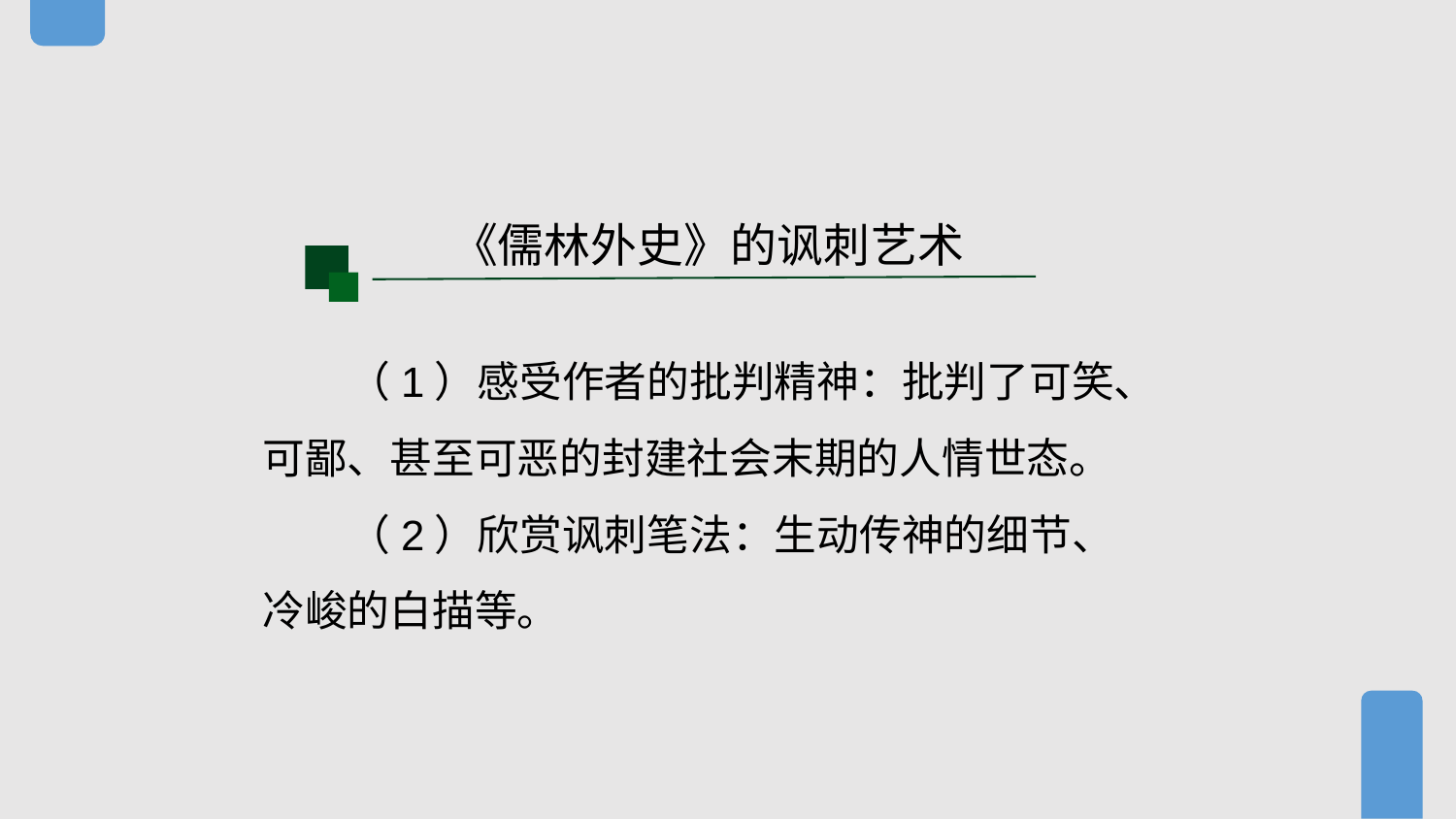

《儒林外史》的讽刺艺术

（1）感受作者的批判精神：批判了可笑、可鄙、甚至可恶的封建社会末期的人情世态。
（2）欣赏讽刺笔法：生动传神的细节、冷峻的白描等。